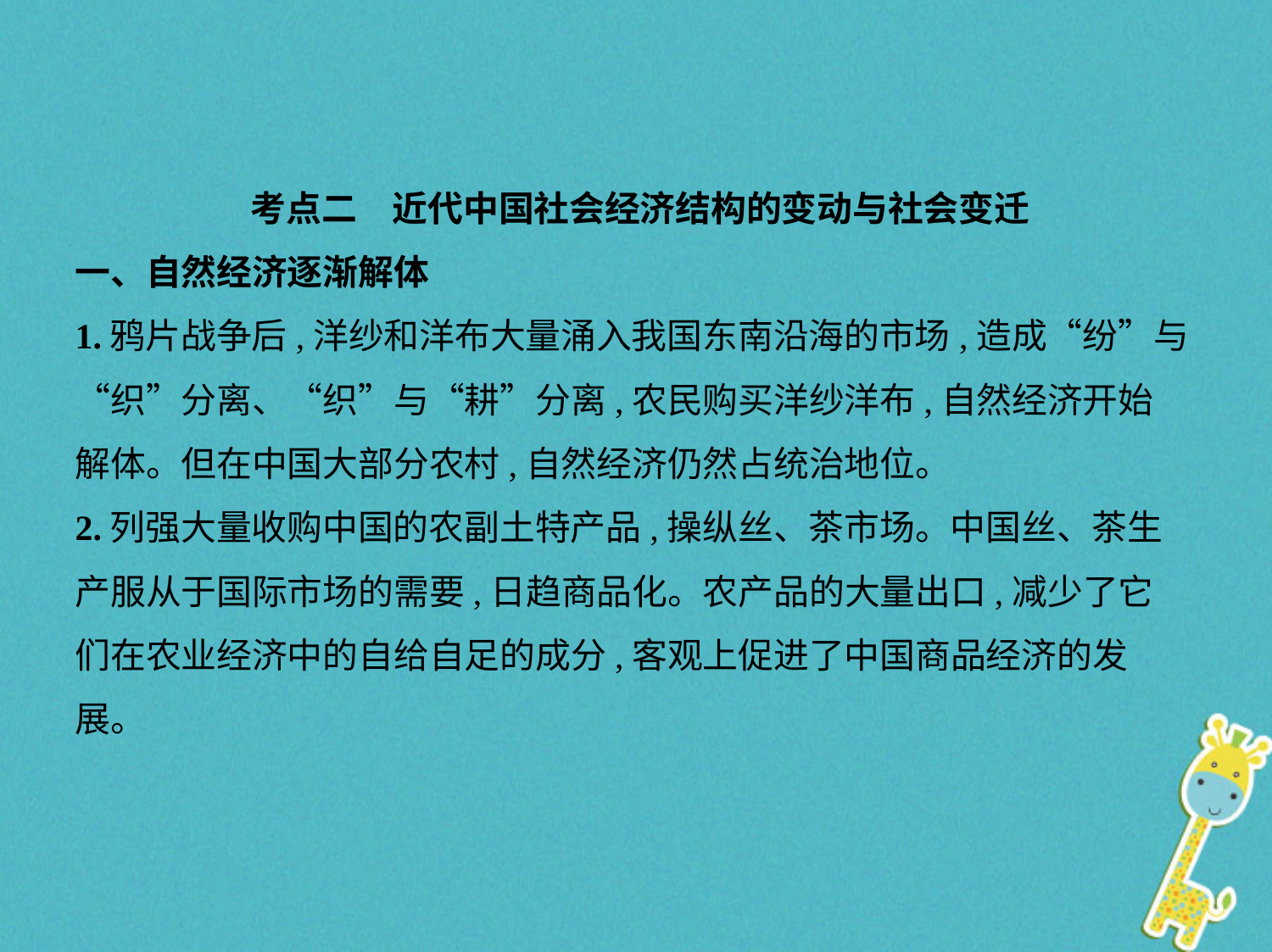

考点二　近代中国社会经济结构的变动与社会变迁
一、自然经济逐渐解体
1.鸦片战争后,洋纱和洋布大量涌入我国东南沿海的市场,造成“纷”与
“织”分离、“织”与“耕”分离,农民购买洋纱洋布,自然经济开始
解体。但在中国大部分农村,自然经济仍然占统治地位。
2.列强大量收购中国的农副土特产品,操纵丝、茶市场。中国丝、茶生
产服从于国际市场的需要,日趋商品化。农产品的大量出口,减少了它
们在农业经济中的自给自足的成分,客观上促进了中国商品经济的发
展。